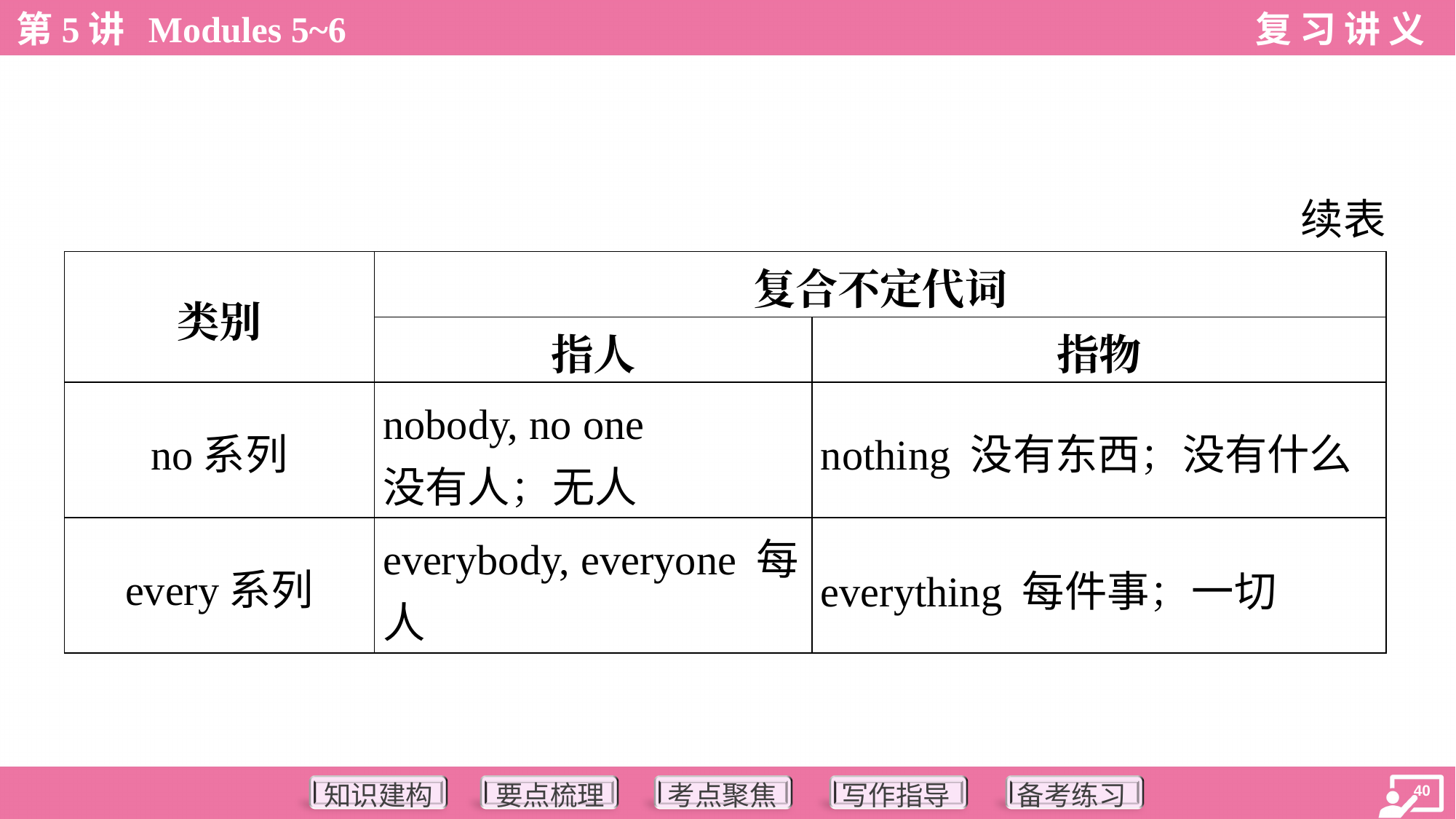

续表
| 类别 | 复合不定代词 |  |
| --- | --- | --- |
|  | 指人 | 指物 |
| no系列 | nobody, no one 没有人；无人 | nothing 没有东西；没有什么 |
| every系列 | everybody, everyone 每 人 | everything 每件事；一切 |